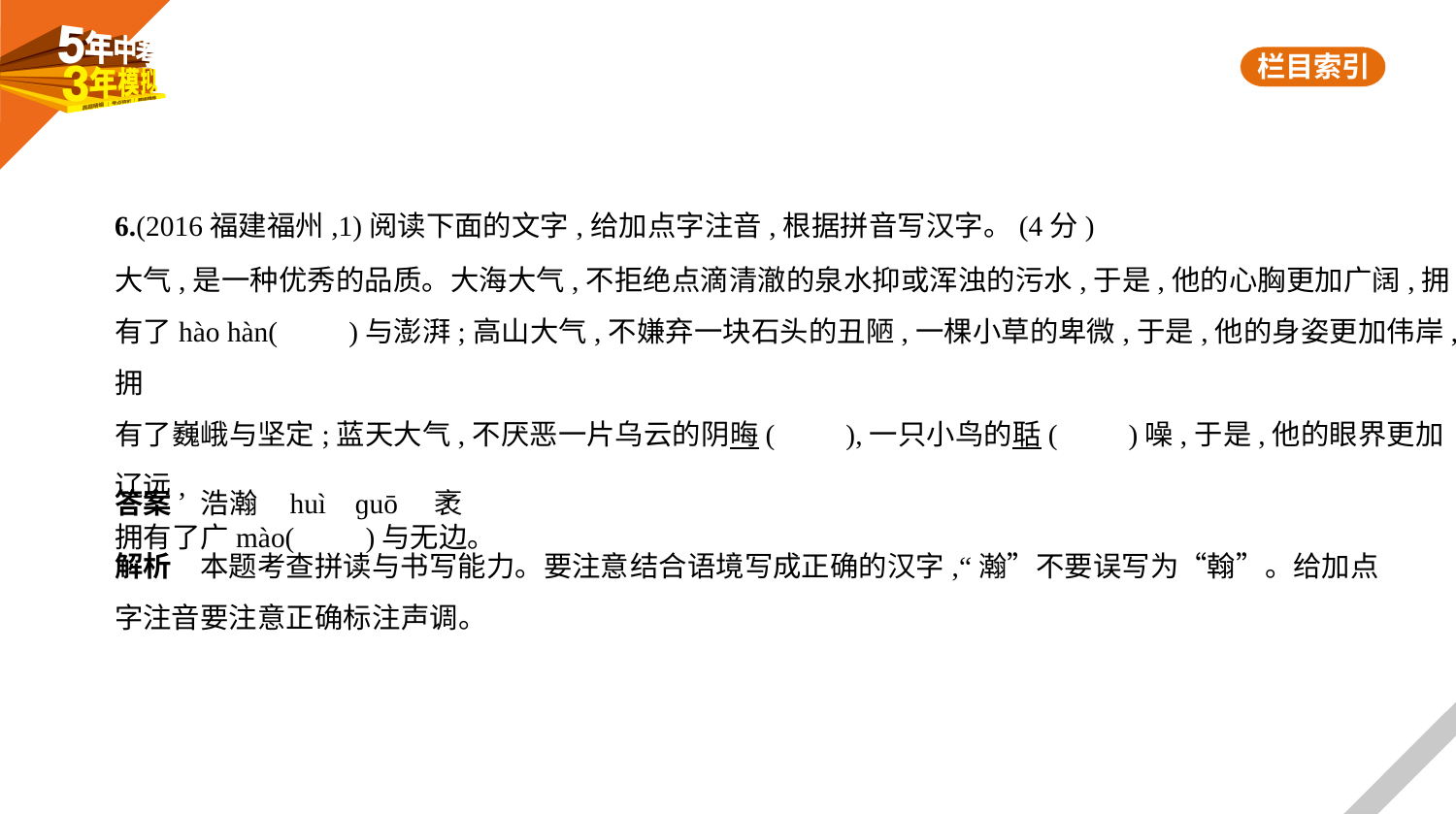

6.(2016福建福州,1)阅读下面的文字,给加点字注音,根据拼音写汉字。(4分)
大气,是一种优秀的品质。大海大气,不拒绝点滴清澈的泉水抑或浑浊的污水,于是,他的心胸更加广阔,拥
有了hào hàn(　　)与澎湃;高山大气,不嫌弃一块石头的丑陋,一棵小草的卑微,于是,他的身姿更加伟岸,拥
有了巍峨与坚定;蓝天大气,不厌恶一片乌云的阴晦(　　),一只小鸟的聒(　　)噪,于是,他的眼界更加辽远,
拥有了广mào(　　)与无边。
答案　浩瀚    huì    ɡuō　袤
解析　本题考查拼读与书写能力。要注意结合语境写成正确的汉字,“瀚”不要误写为“翰”。给加点
字注音要注意正确标注声调。